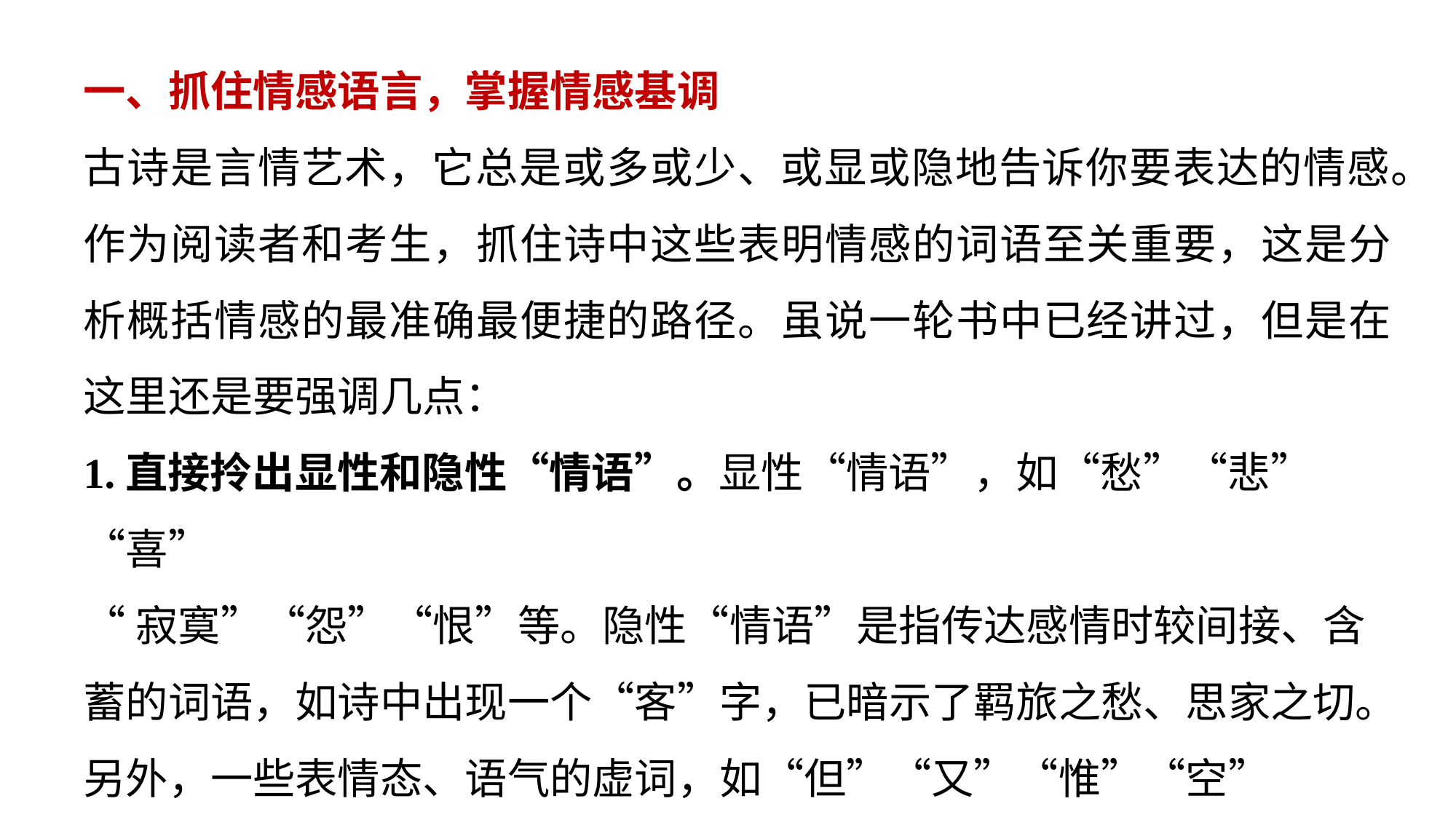

一、抓住情感语言，掌握情感基调
古诗是言情艺术，它总是或多或少、或显或隐地告诉你要表达的情感。作为阅读者和考生，抓住诗中这些表明情感的词语至关重要，这是分析概括情感的最准确最便捷的路径。虽说一轮书中已经讲过，但是在这里还是要强调几点：
1.直接拎出显性和隐性“情语”。显性“情语”，如“愁”“悲”“喜”
“寂寞”“怨”“恨”等。隐性“情语”是指传达感情时较间接、含蓄的词语，如诗中出现一个“客”字，已暗示了羁旅之愁、思家之切。另外，一些表情态、语气的虚词，如“但”“又”“惟”“空”“可”